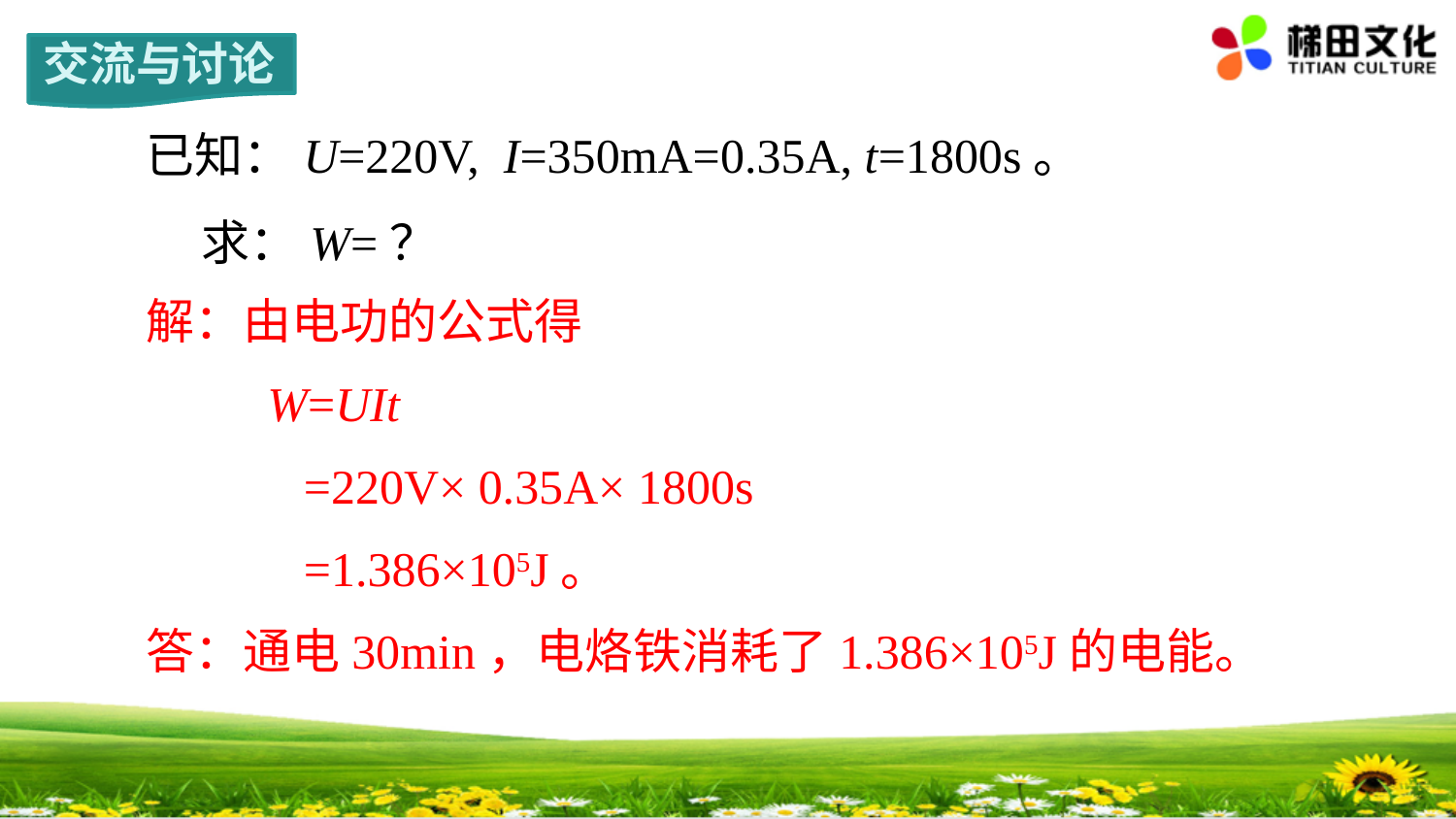

交流与讨论

已知：U=220V,  I=350mA=0.35A, t=1800s。
    求：W=？
解：由电功的公式得
          W=UIt
             =220V× 0.35A× 1800s
             =1.386×105J。
答：通电30min，电烙铁消耗了1.386×105J的电能。